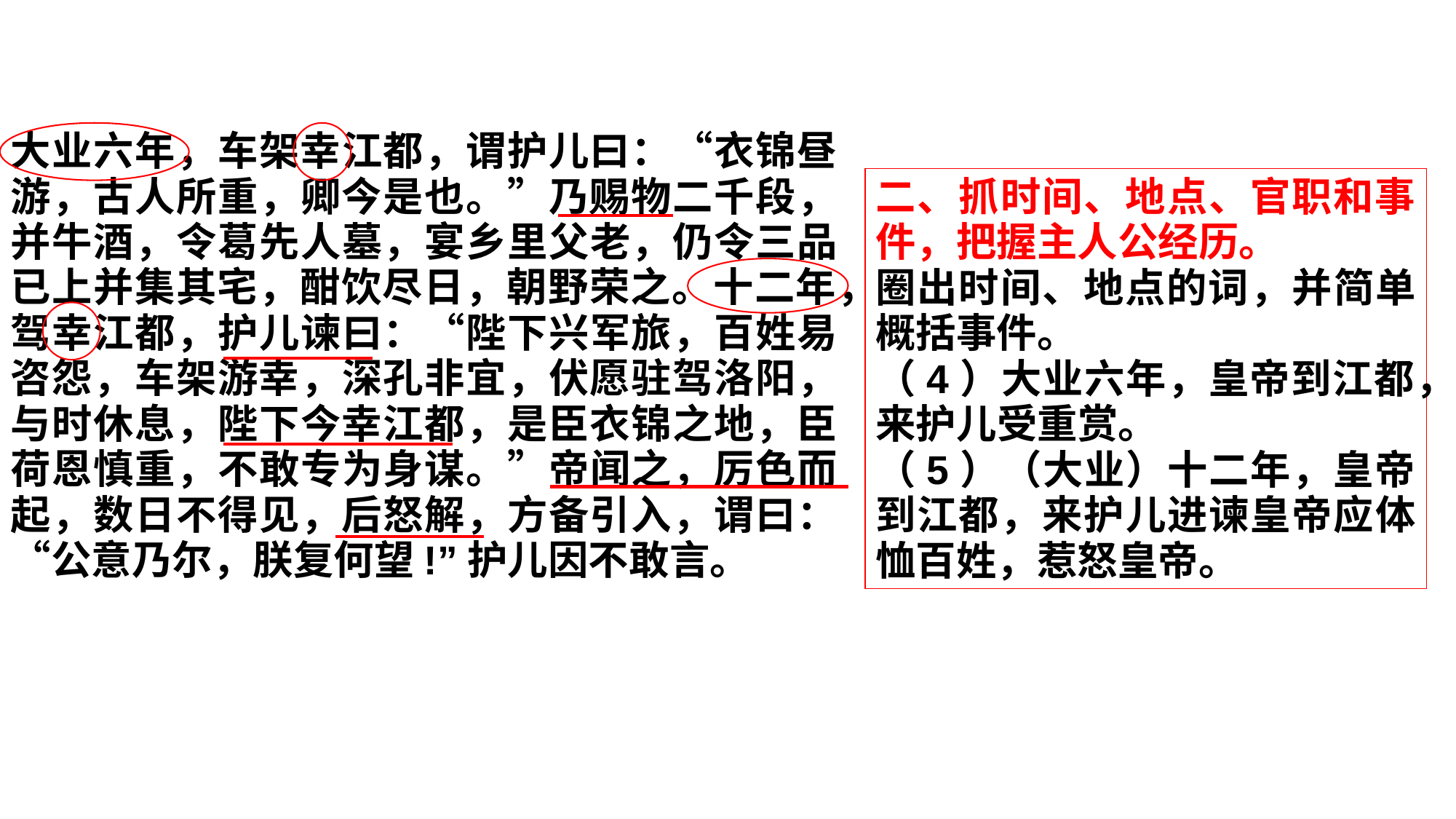

大业六年，车架幸江都，谓护儿曰：“衣锦昼游，古人所重，卿今是也。”乃赐物二千段，并牛酒，令葛先人墓，宴乡里父老，仍令三品已上并集其宅，酣饮尽日，朝野荣之。十二年，驾幸江都，护儿谏曰：“陛下兴军旅，百姓易咨怨，车架游幸，深孔非宜，伏愿驻驾洛阳，与时休息，陛下今幸江都，是臣衣锦之地，臣荷恩慎重，不敢专为身谋。”帝闻之，厉色而起，数日不得见，后怒解，方备引入，谓曰：“公意乃尔，朕复何望!”护儿因不敢言。

二、抓时间、地点、官职和事件，把握主人公经历。
圈出时间、地点的词，并简单概括事件。
（4）大业六年，皇帝到江都，来护儿受重赏。
（5）（大业）十二年，皇帝到江都，来护儿进谏皇帝应体恤百姓，惹怒皇帝。